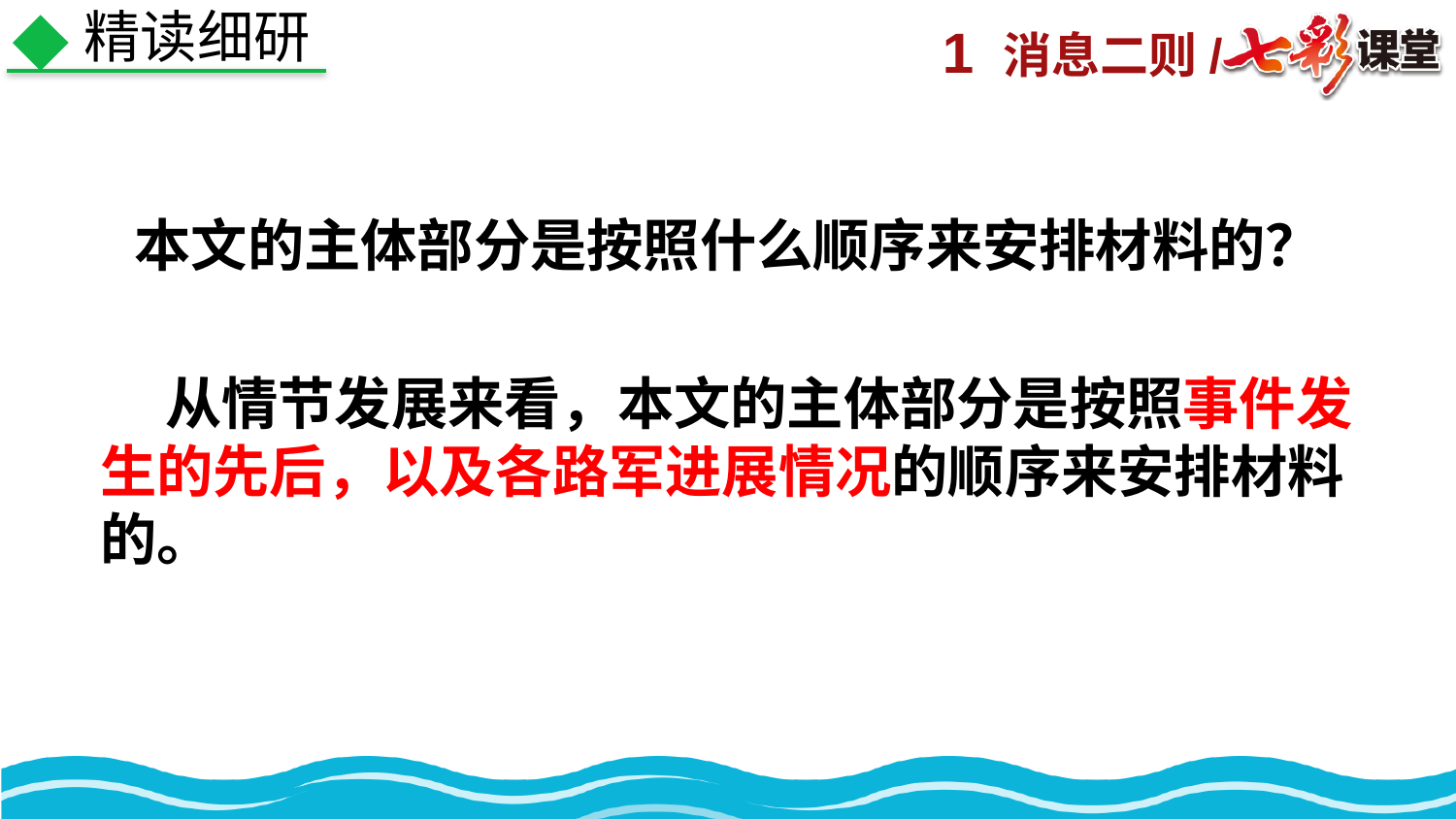

精读细研

本文的主体部分是按照什么顺序来安排材料的？
    从情节发展来看，本文的主体部分是按照事件发生的先后，以及各路军进展情况的顺序来安排材料的。